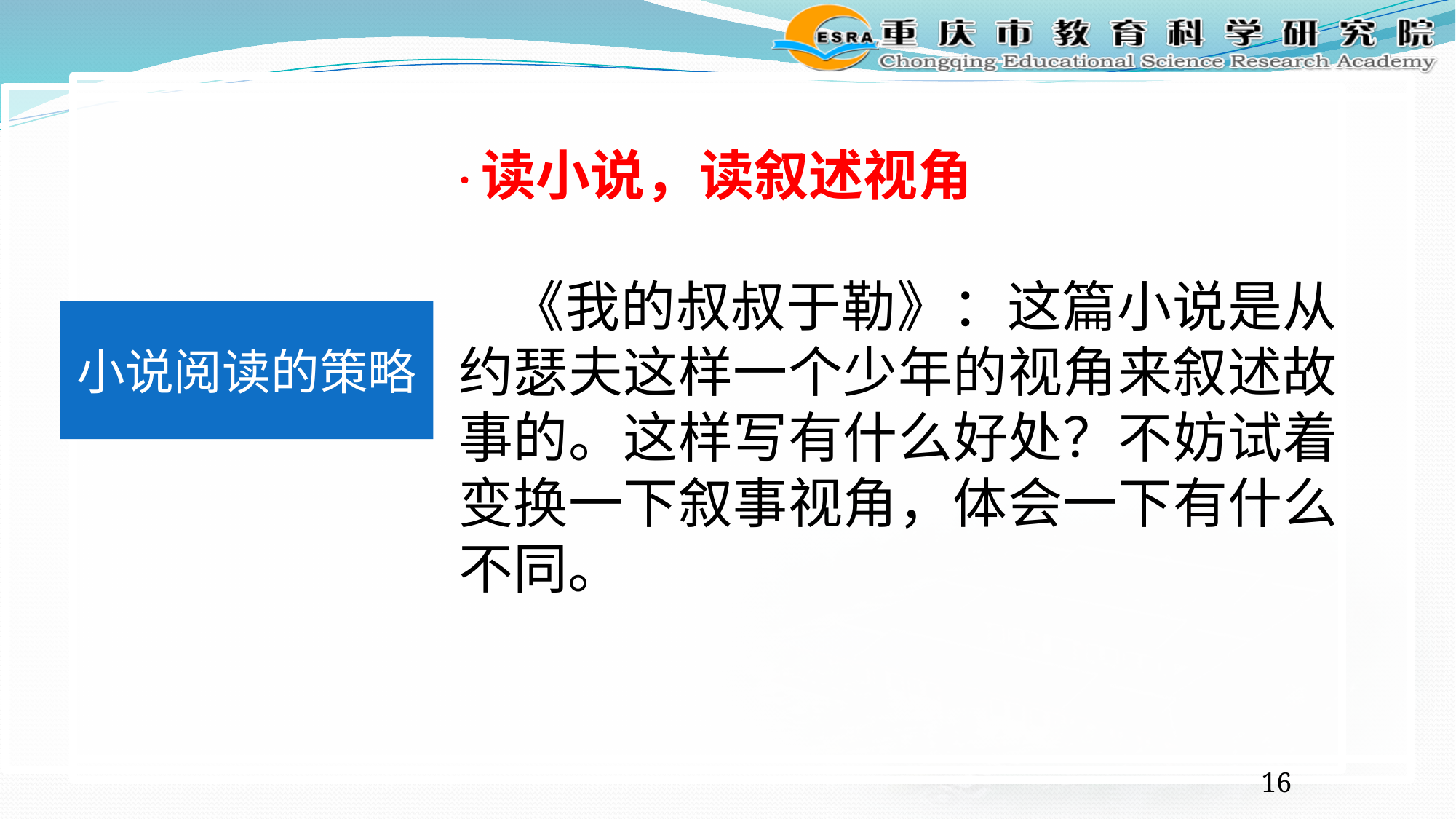

·读小说，读叙述视角

   《我的叔叔于勒》：这篇小说是从约瑟夫这样一个少年的视角来叙述故事的。这样写有什么好处？不妨试着变换一下叙事视角，体会一下有什么不同。

小说阅读的策略
16